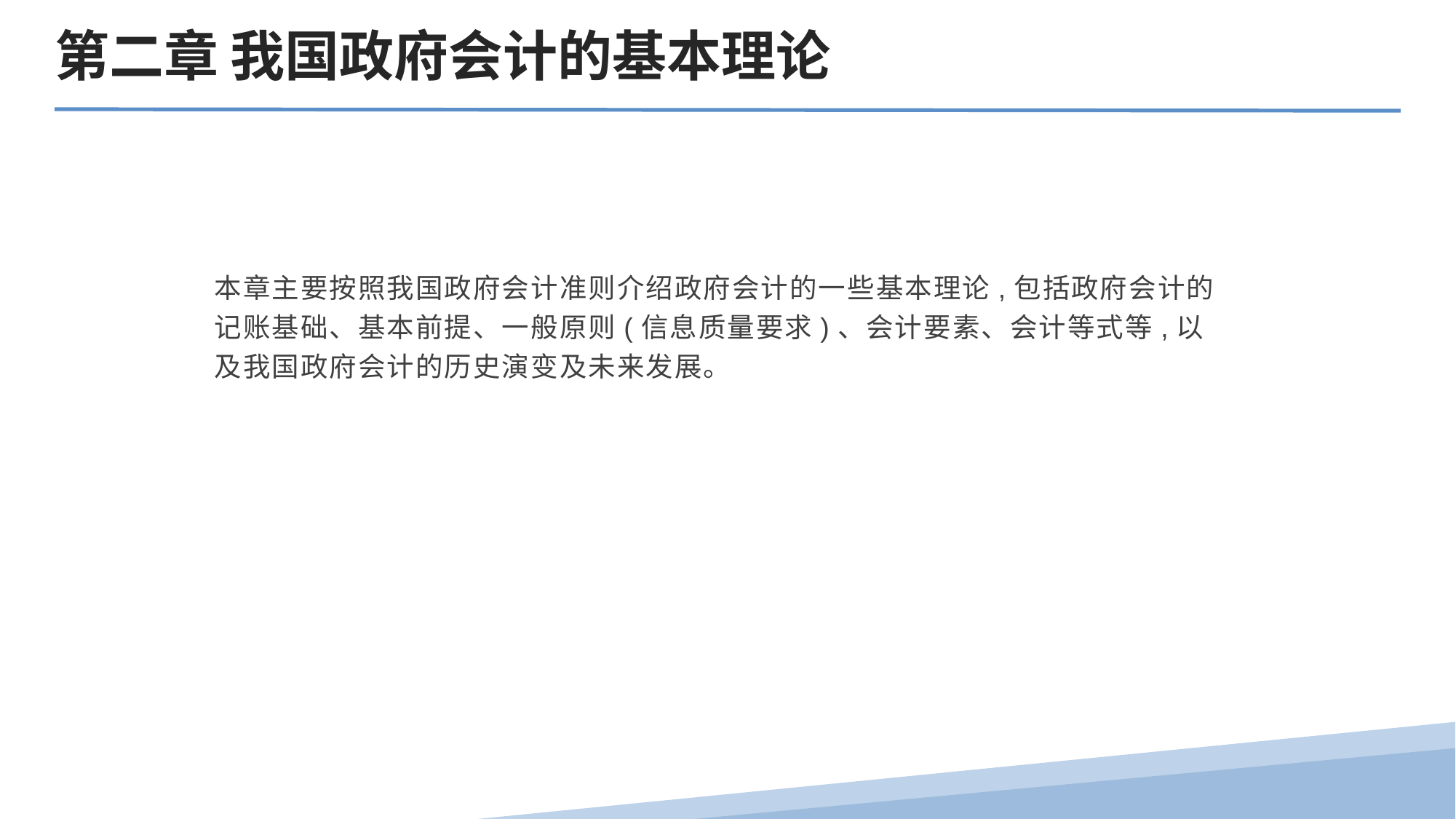

第二章 我国政府会计的基本理论
本章主要按照我国政府会计准则介绍政府会计的一些基本理论,包括政府会计的记账基础、基本前提、一般原则(信息质量要求)、会计要素、会计等式等,以及我国政府会计的历史演变及未来发展。